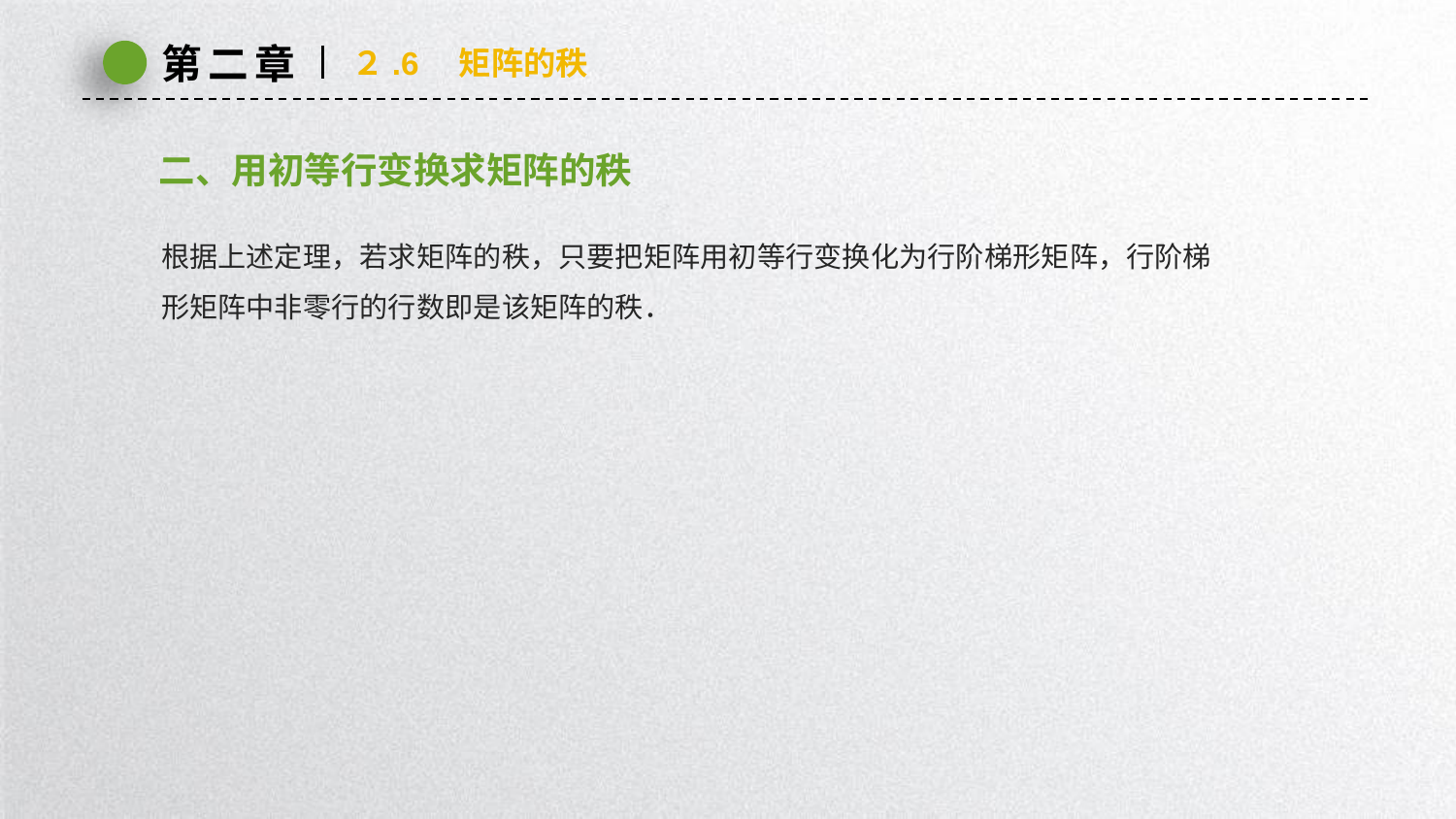

第二章
２.6　矩阵的秩

二、用初等行变换求矩阵的秩
根据上述定理，若求矩阵的秩，只要把矩阵用初等行变换化为行阶梯形矩阵，行阶梯
形矩阵中非零行的行数即是该矩阵的秩．